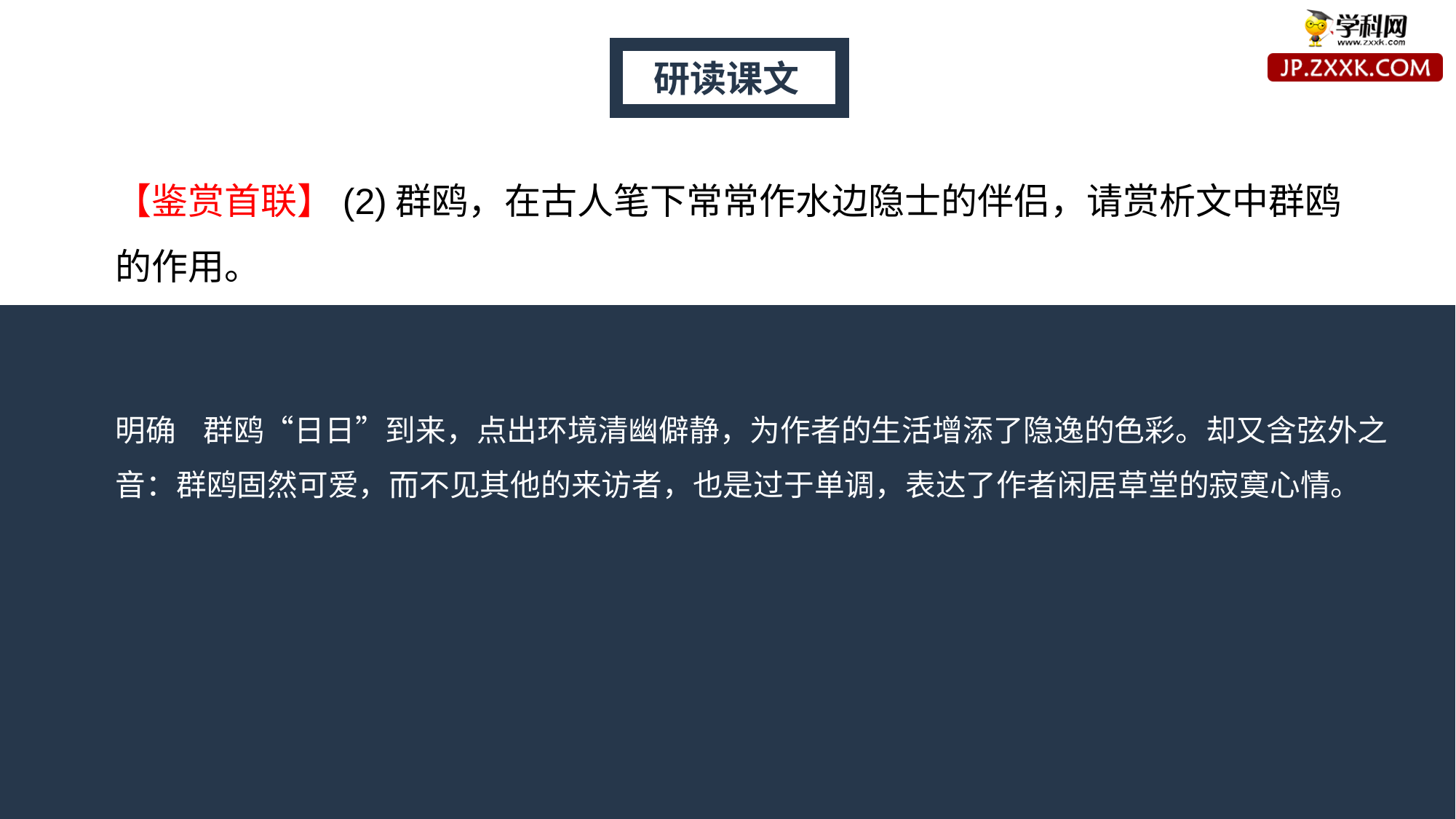

研读课文
【鉴赏首联】(2)群鸥，在古人笔下常常作水边隐士的伴侣，请赏析文中群鸥的作用。

明确    群鸥“日日”到来，点出环境清幽僻静，为作者的生活增添了隐逸的色彩。却又含弦外之音：群鸥固然可爱，而不见其他的来访者，也是过于单调，表达了作者闲居草堂的寂寞心情。